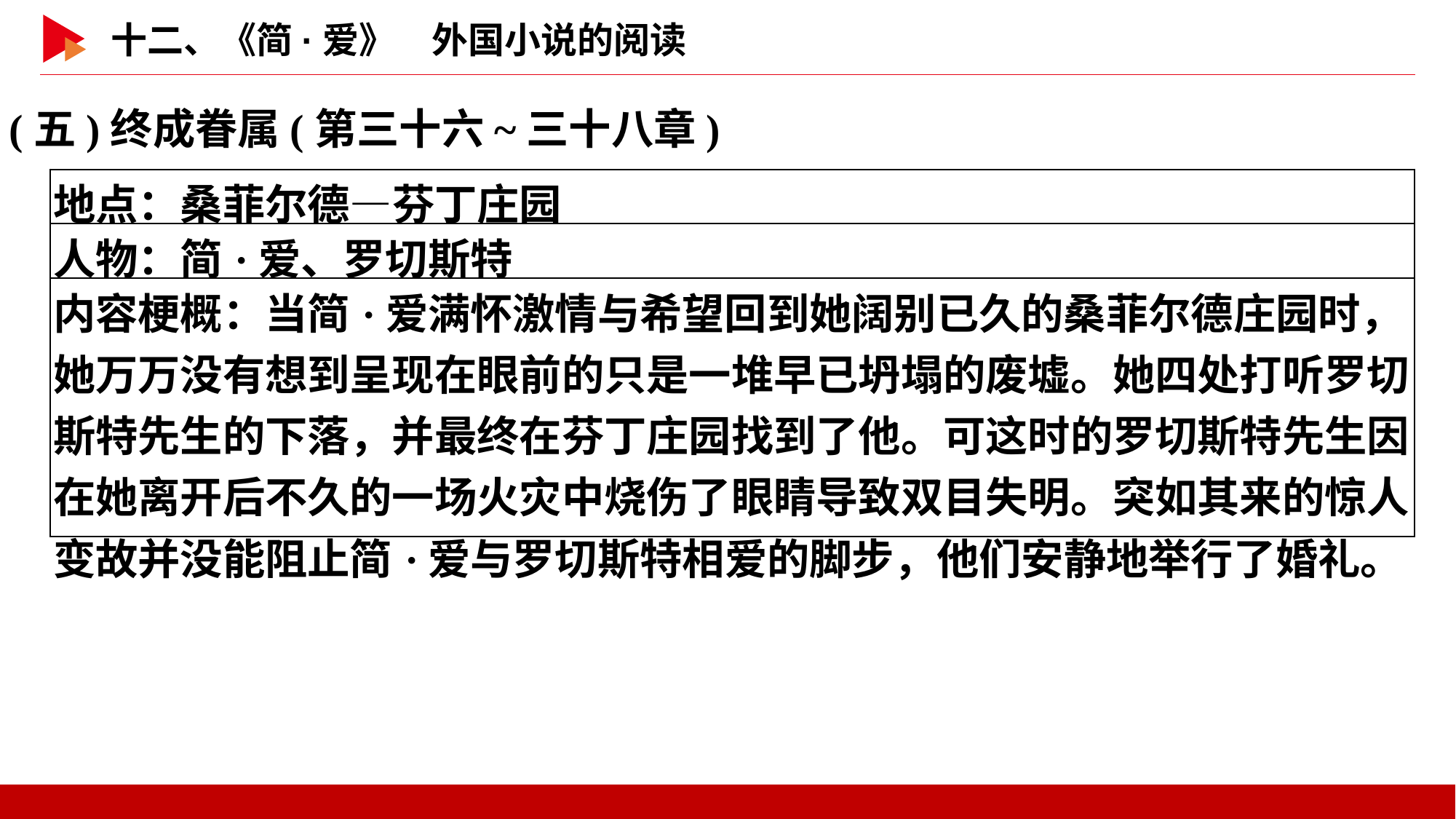

(五)终成眷属(第三十六~三十八章)
| 地点：桑菲尔德—芬丁庄园 |
| --- |
| 人物：简·爱、罗切斯特 |
| 内容梗概：当简·爱满怀激情与希望回到她阔别已久的桑菲尔德庄园时，她万万没有想到呈现在眼前的只是一堆早已坍塌的废墟。她四处打听罗切斯特先生的下落，并最终在芬丁庄园找到了他。可这时的罗切斯特先生因在她离开后不久的一场火灾中烧伤了眼睛导致双目失明。突如其来的惊人变故并没能阻止简·爱与罗切斯特相爱的脚步，他们安静地举行了婚礼。 |